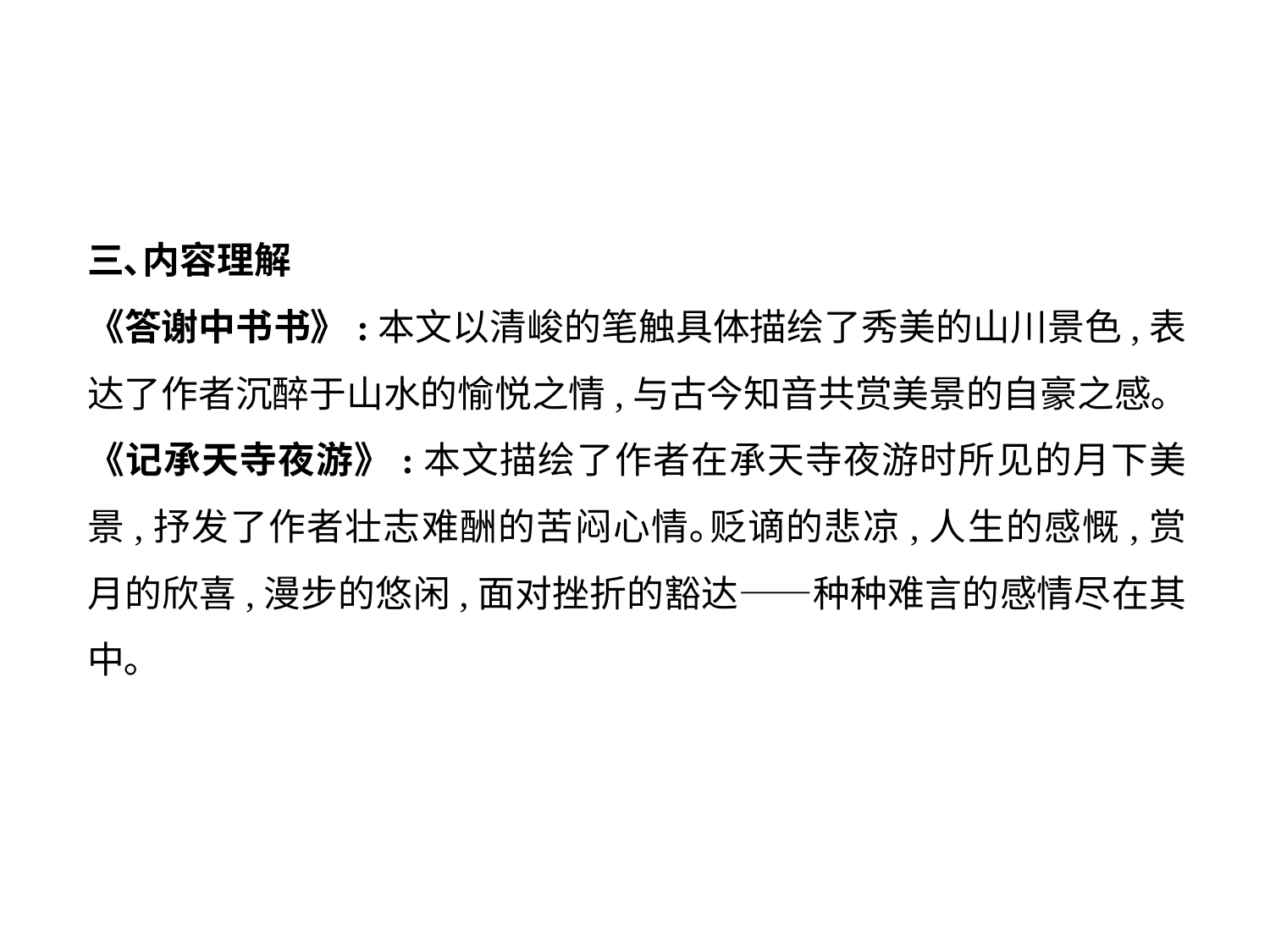

三､内容理解
《答谢中书书》:本文以清峻的笔触具体描绘了秀美的山川景色,表达了作者沉醉于山水的愉悦之情,与古今知音共赏美景的自豪之感｡
《记承天寺夜游》:本文描绘了作者在承天寺夜游时所见的月下美景,抒发了作者壮志难酬的苦闷心情｡贬谪的悲凉,人生的感慨,赏月的欣喜,漫步的悠闲,面对挫折的豁达——种种难言的感情尽在其中｡